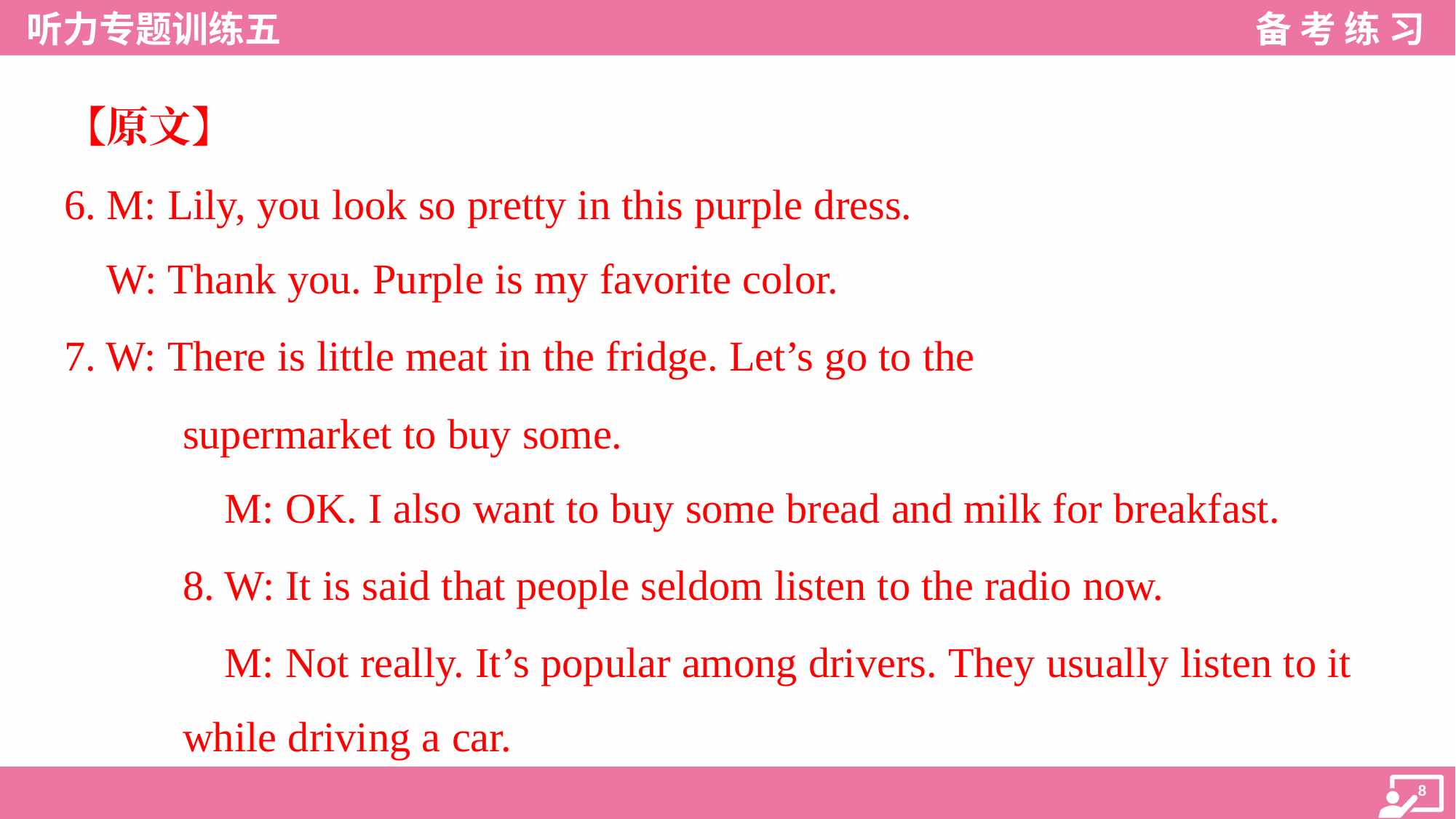

【原文】
6. M: Lily, you look so pretty in this purple dress.
    W: Thank you. Purple is my favorite color.
7. W: There is little meat in the fridge. Let’s go to the
supermarket to buy some.
    M: OK. I also want to buy some bread and milk for breakfast.
8. W: It is said that people seldom listen to the radio now.
    M: Not really. It’s popular among drivers. They usually listen to it
while driving a car.